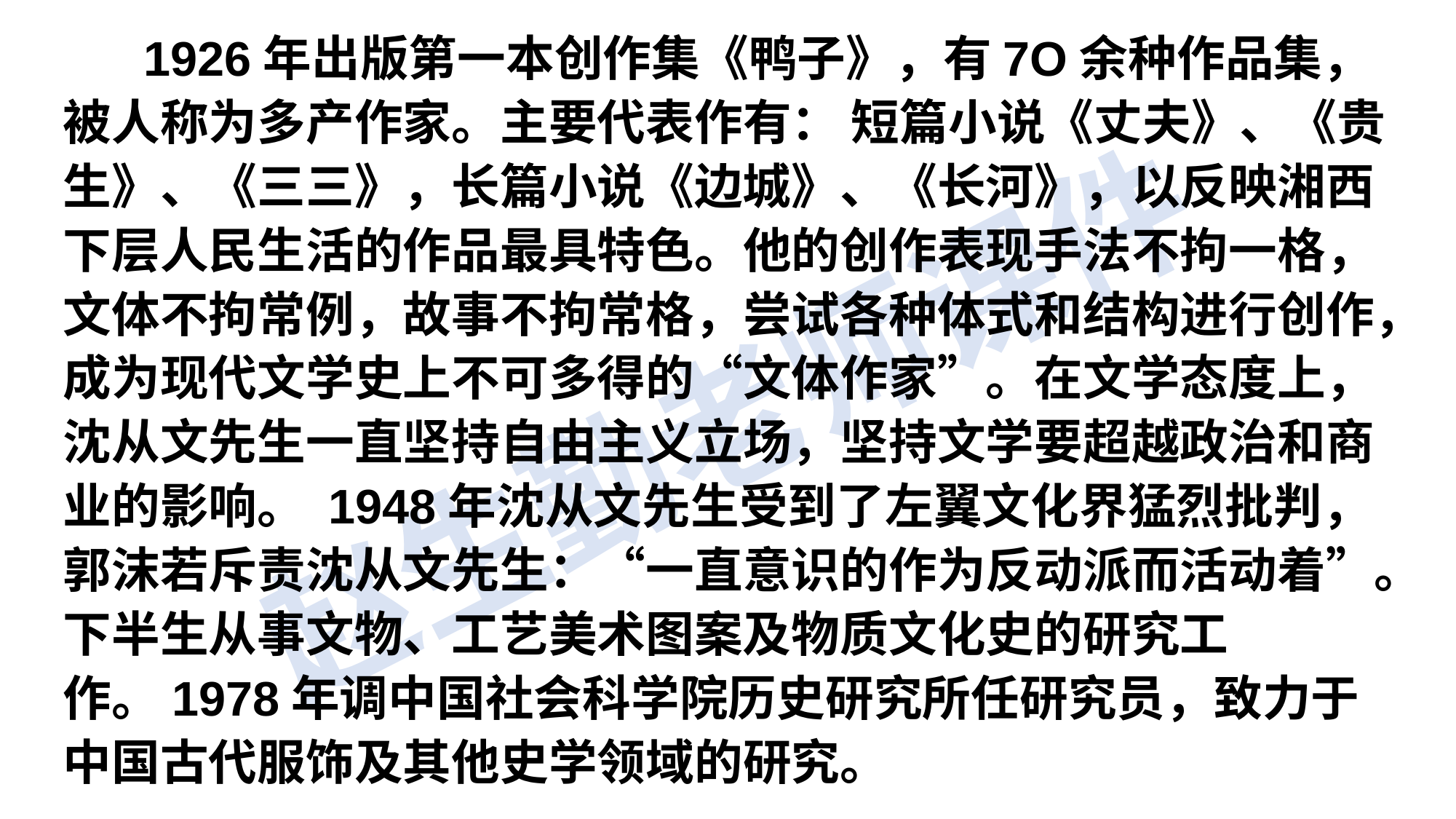

1926年出版第一本创作集《鸭子》，有7O余种作品集，被人称为多产作家。主要代表作有： 短篇小说《丈夫》、《贵生》、《三三》，长篇小说《边城》、《长河》，以反映湘西下层人民生活的作品最具特色。他的创作表现手法不拘一格，文体不拘常例，故事不拘常格，尝试各种体式和结构进行创作，成为现代文学史上不可多得的“文体作家”。在文学态度上，沈从文先生一直坚持自由主义立场，坚持文学要超越政治和商业的影响。 1948年沈从文先生受到了左翼文化界猛烈批判，郭沫若斥责沈从文先生：“一直意识的作为反动派而活动着”。下半生从事文物、工艺美术图案及物质文化史的研究工作。1978年调中国社会科学院历史研究所任研究员，致力于中国古代服饰及其他史学领域的研究。